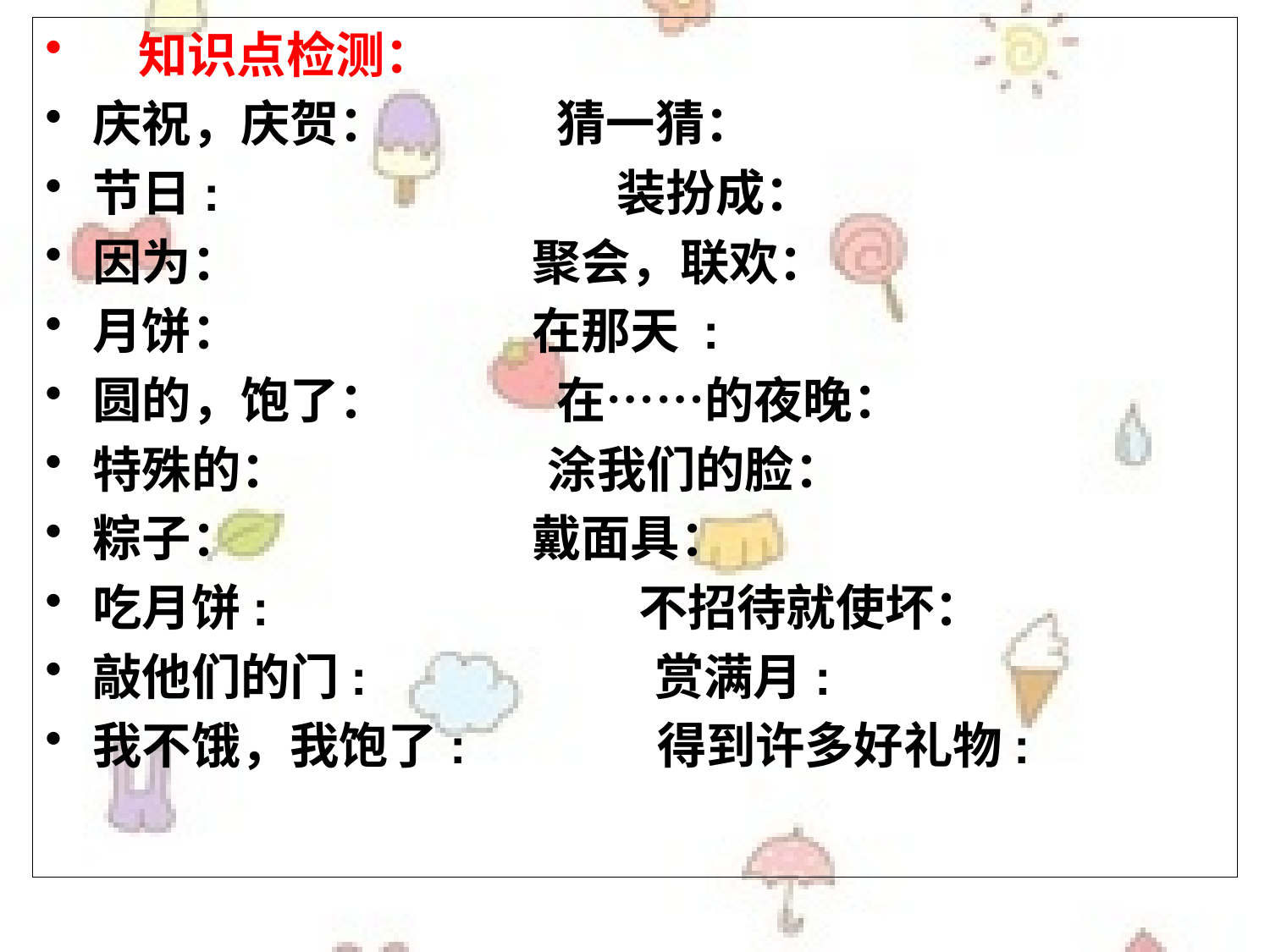

知识点检测：
庆祝，庆贺：               猜一猜：
节日:                            装扮成：
因为：                          聚会，联欢：
月饼：                          在那天 :
圆的，饱了：               在……的夜晚：
特殊的：                       涂我们的脸：
粽子：                          戴面具：
吃月饼:                          不招待就使坏：
敲他们的门:                    赏满月:
我不饿，我饱了:             得到许多好礼物: